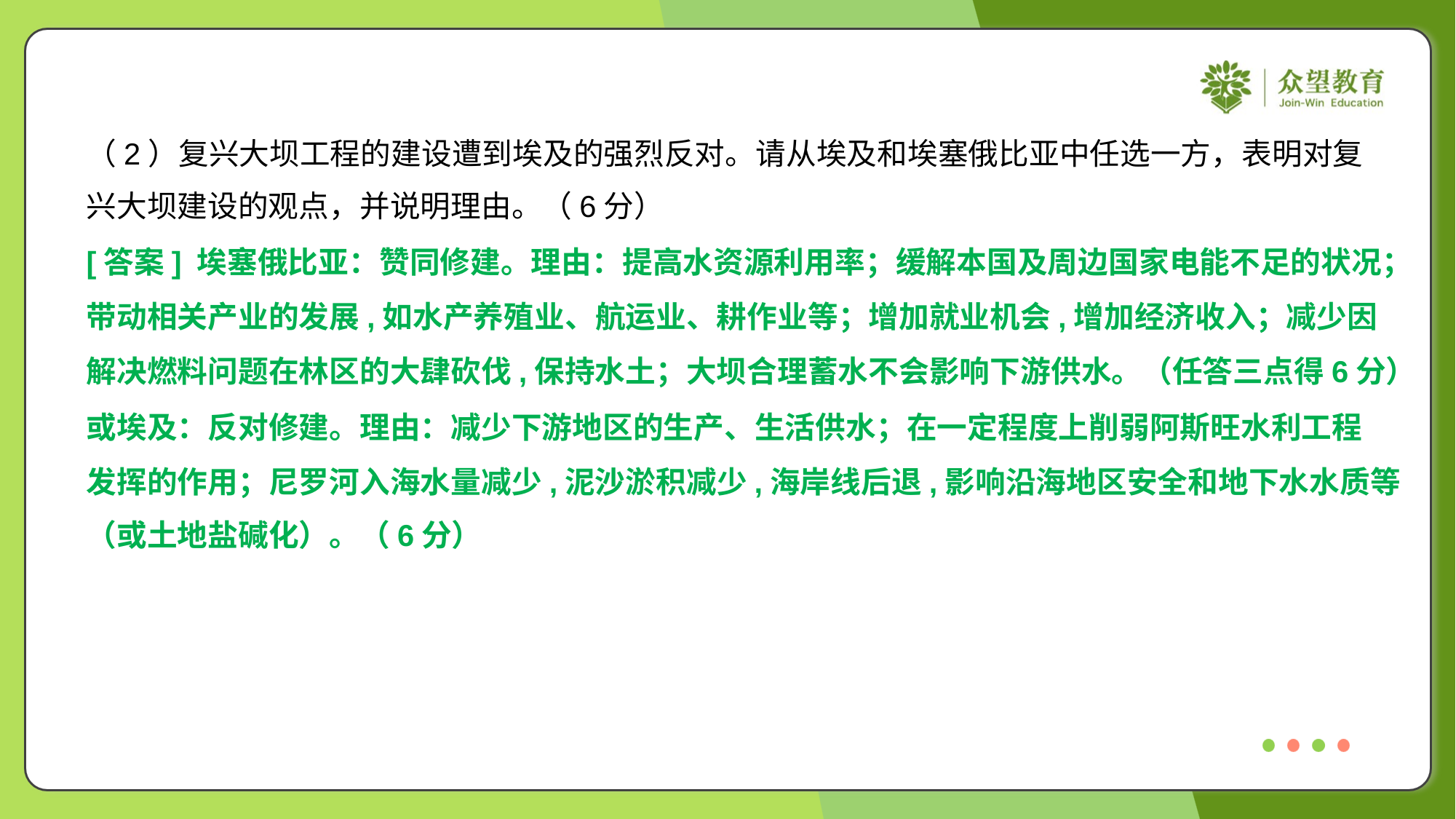

（2）复兴大坝工程的建设遭到埃及的强烈反对。请从埃及和埃塞俄比亚中任选一方，表明对复
兴大坝建设的观点，并说明理由。（6分）
[答案] 埃塞俄比亚：赞同修建。理由：提高水资源利用率；缓解本国及周边国家电能不足的状况；
带动相关产业的发展,如水产养殖业、航运业、耕作业等；增加就业机会,增加经济收入；减少因
解决燃料问题在林区的大肆砍伐,保持水土；大坝合理蓄水不会影响下游供水。（任答三点得6分）
或埃及：反对修建。理由：减少下游地区的生产、生活供水；在一定程度上削弱阿斯旺水利工程
发挥的作用；尼罗河入海水量减少,泥沙淤积减少,海岸线后退,影响沿海地区安全和地下水水质等
（或土地盐碱化）。（6分）